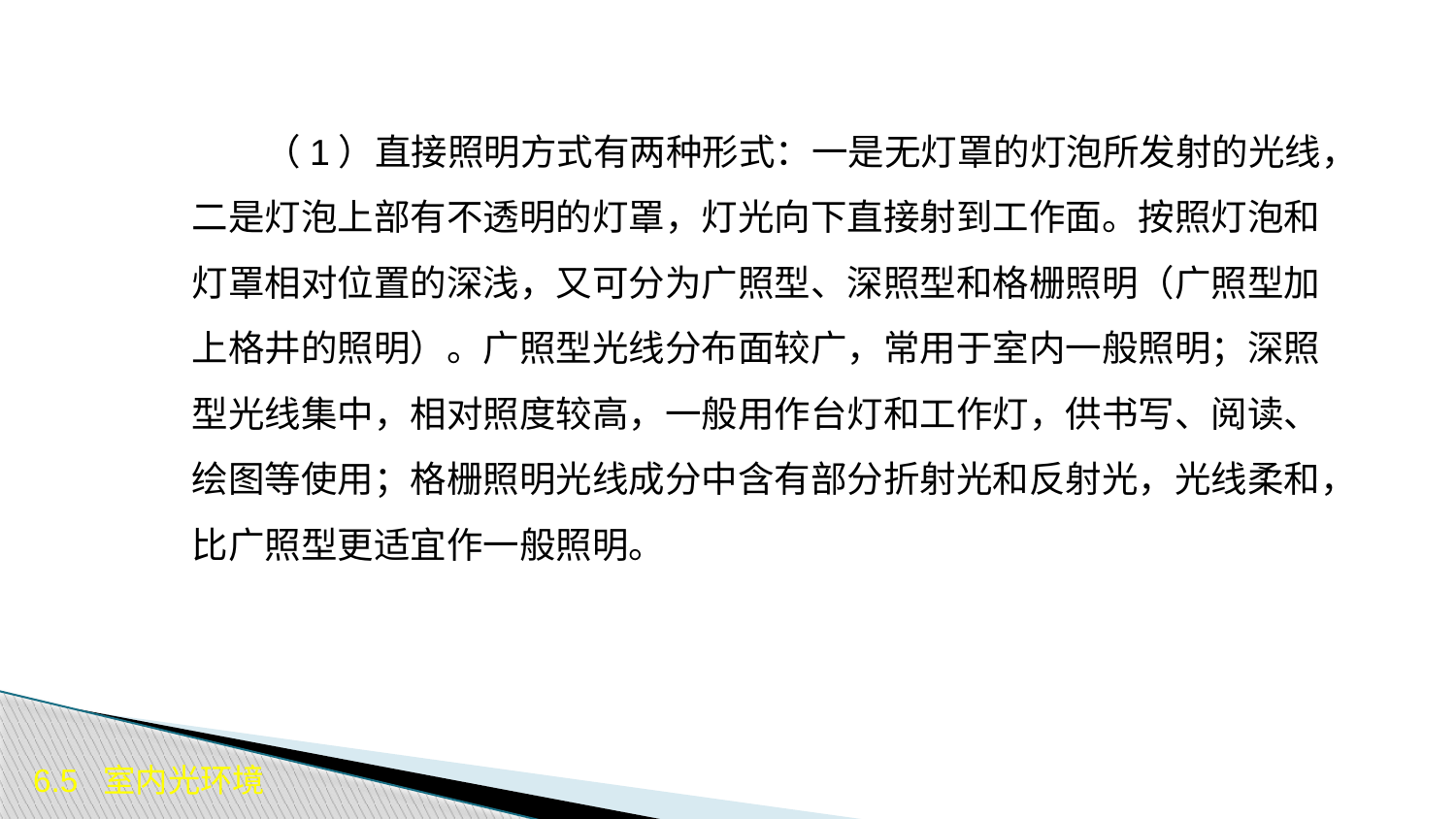

（1）直接照明方式有两种形式：一是无灯罩的灯泡所发射的光线，二是灯泡上部有不透明的灯罩，灯光向下直接射到工作面。按照灯泡和灯罩相对位置的深浅，又可分为广照型、深照型和格栅照明（广照型加上格井的照明）。广照型光线分布面较广，常用于室内一般照明；深照型光线集中，相对照度较高，一般用作台灯和工作灯，供书写、阅读、绘图等使用；格栅照明光线成分中含有部分折射光和反射光，光线柔和，比广照型更适宜作一般照明。

6.5  室内光环境